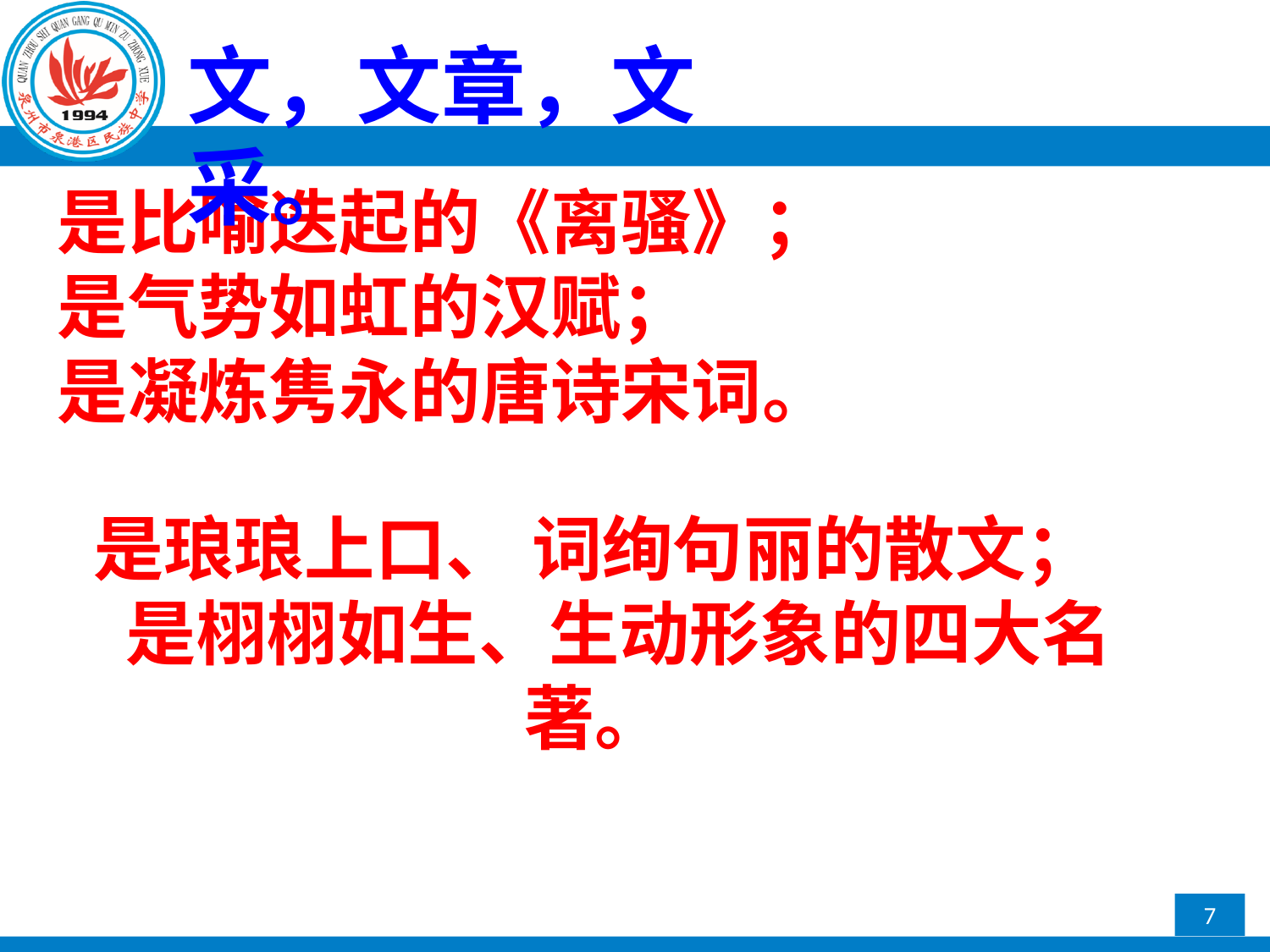

文，文章，文采。
是比喻迭起的《离骚》；
是气势如虹的汉赋；
是凝炼隽永的唐诗宋词。

是琅琅上口、 词绚句丽的散文；
  是栩栩如生、生动形象的四大名著。